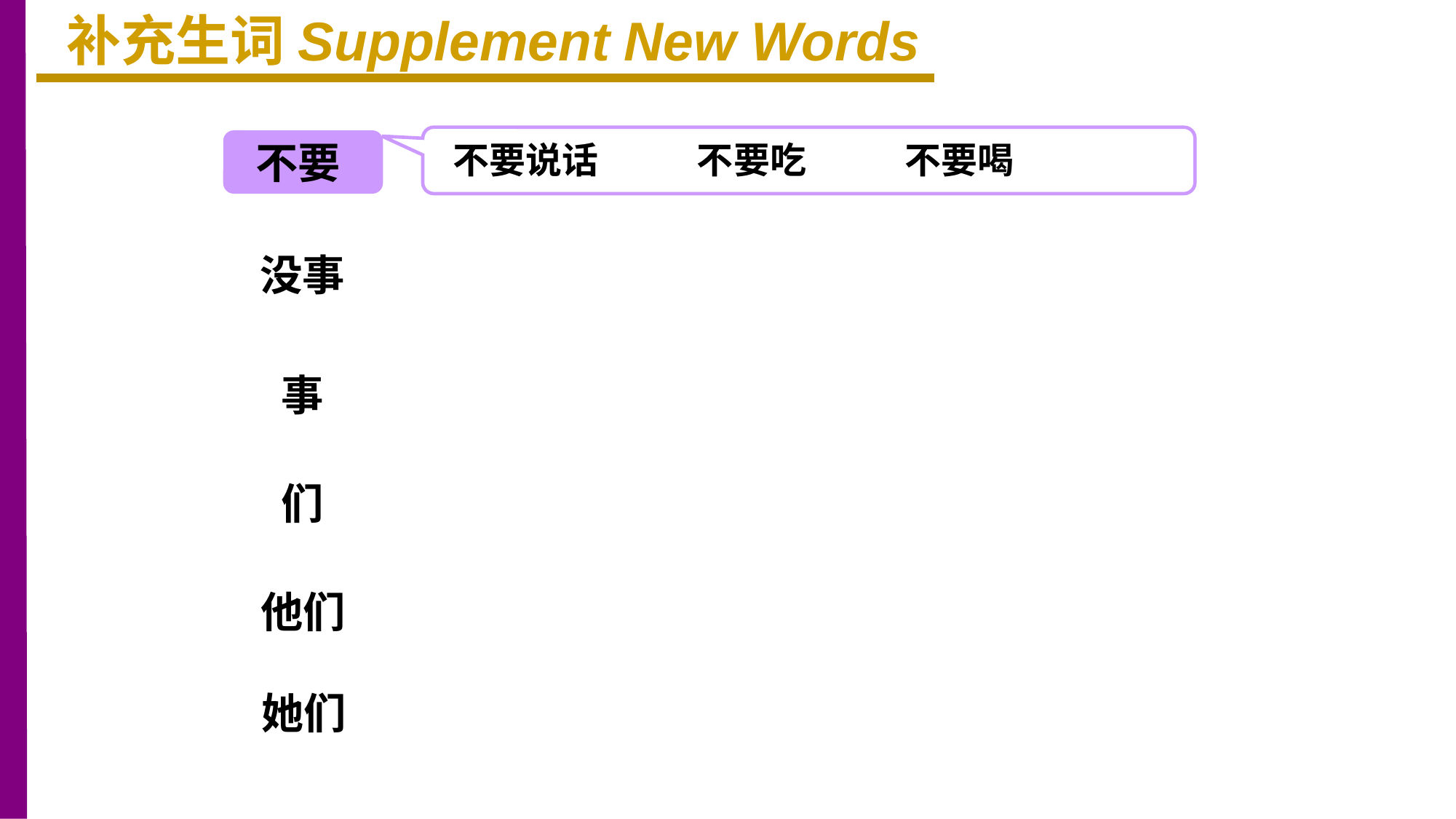

补充生词Supplement New Words

不要

不要说话            不要吃            不要喝
没事
事
们
他们
她们